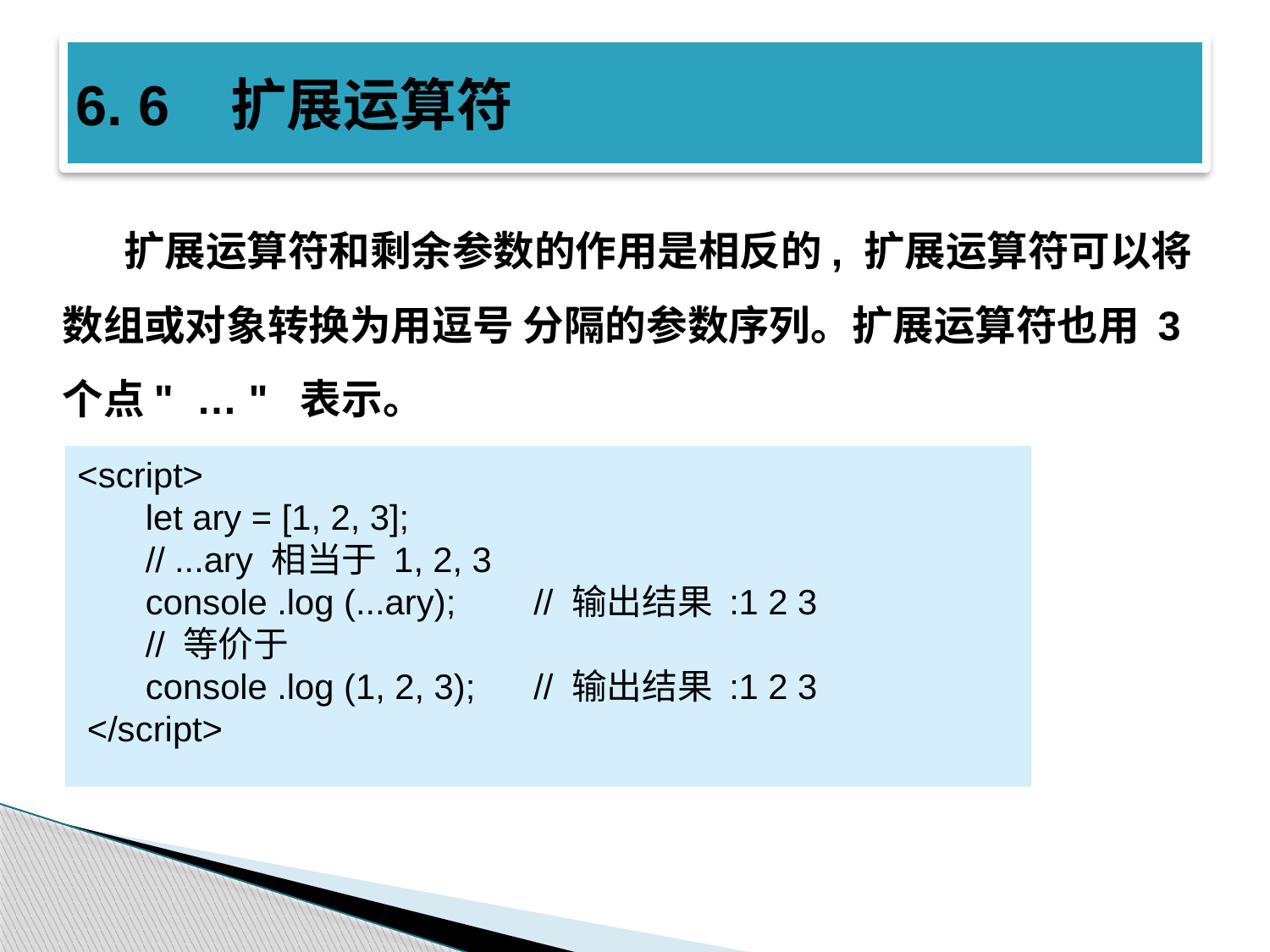

# 6. 6   扩展运算符
扩展运算符和剩余参数的作用是相反的, 扩展运算符可以将数组或对象转换为用逗号 分隔的参数序列。扩展运算符也用 3 个点"  … "  表示。

<script>
       let ary = [1, 2, 3];
       // ...ary 相当于 1, 2, 3
       console .log (...ary);        // 输出结果 :1 2 3
       // 等价于
       console .log (1, 2, 3);      // 输出结果 :1 2 3
 </script>